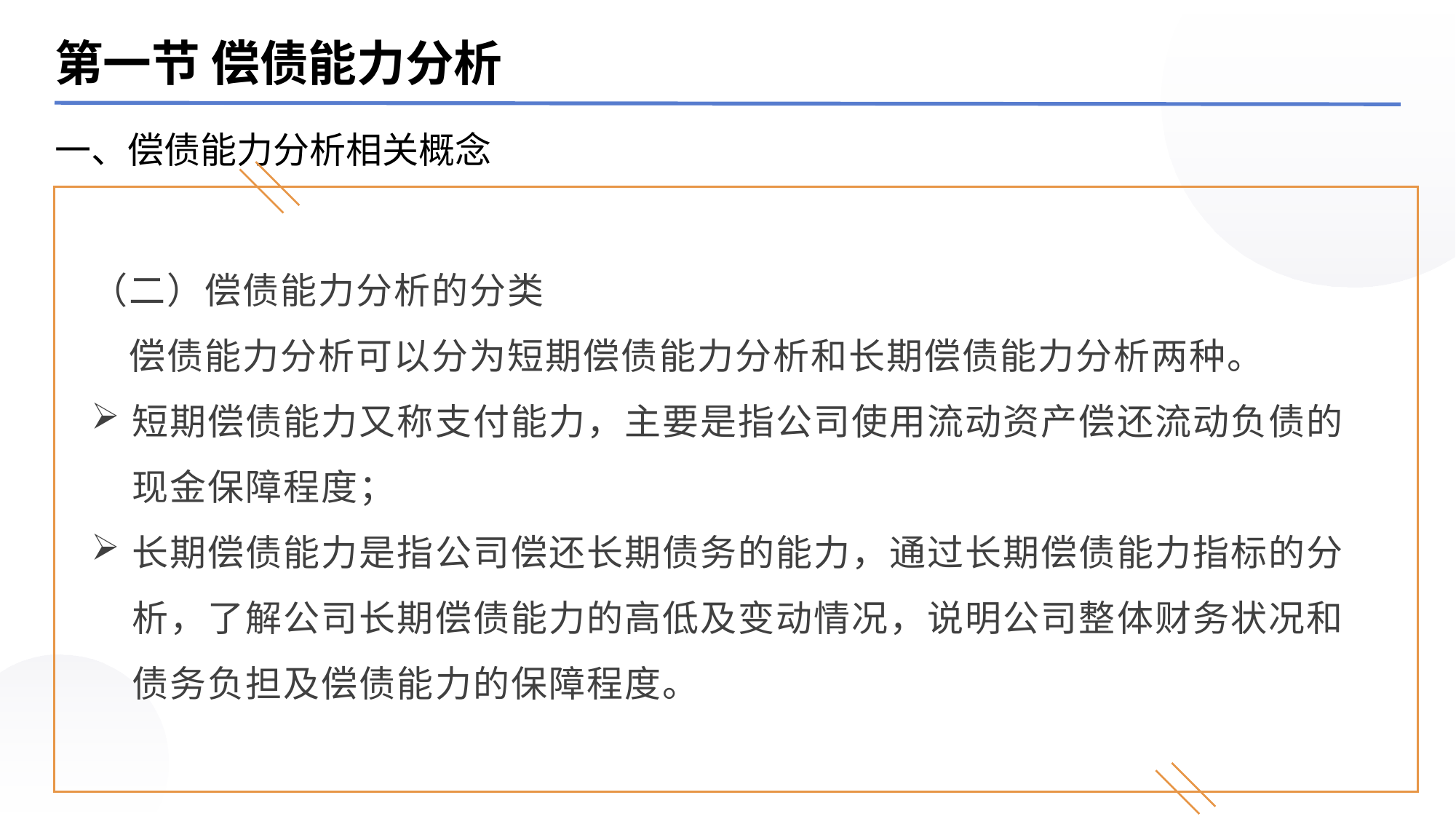

第一节 偿债能力分析
一、偿债能力分析相关概念

（二）偿债能力分析的分类
   偿债能力分析可以分为短期偿债能力分析和长期偿债能力分析两种。
短期偿债能力又称支付能力，主要是指公司使用流动资产偿还流动负债的现金保障程度；
长期偿债能力是指公司偿还长期债务的能力，通过长期偿债能力指标的分析，了解公司长期偿债能力的高低及变动情况，说明公司整体财务状况和债务负担及偿债能力的保障程度。

5